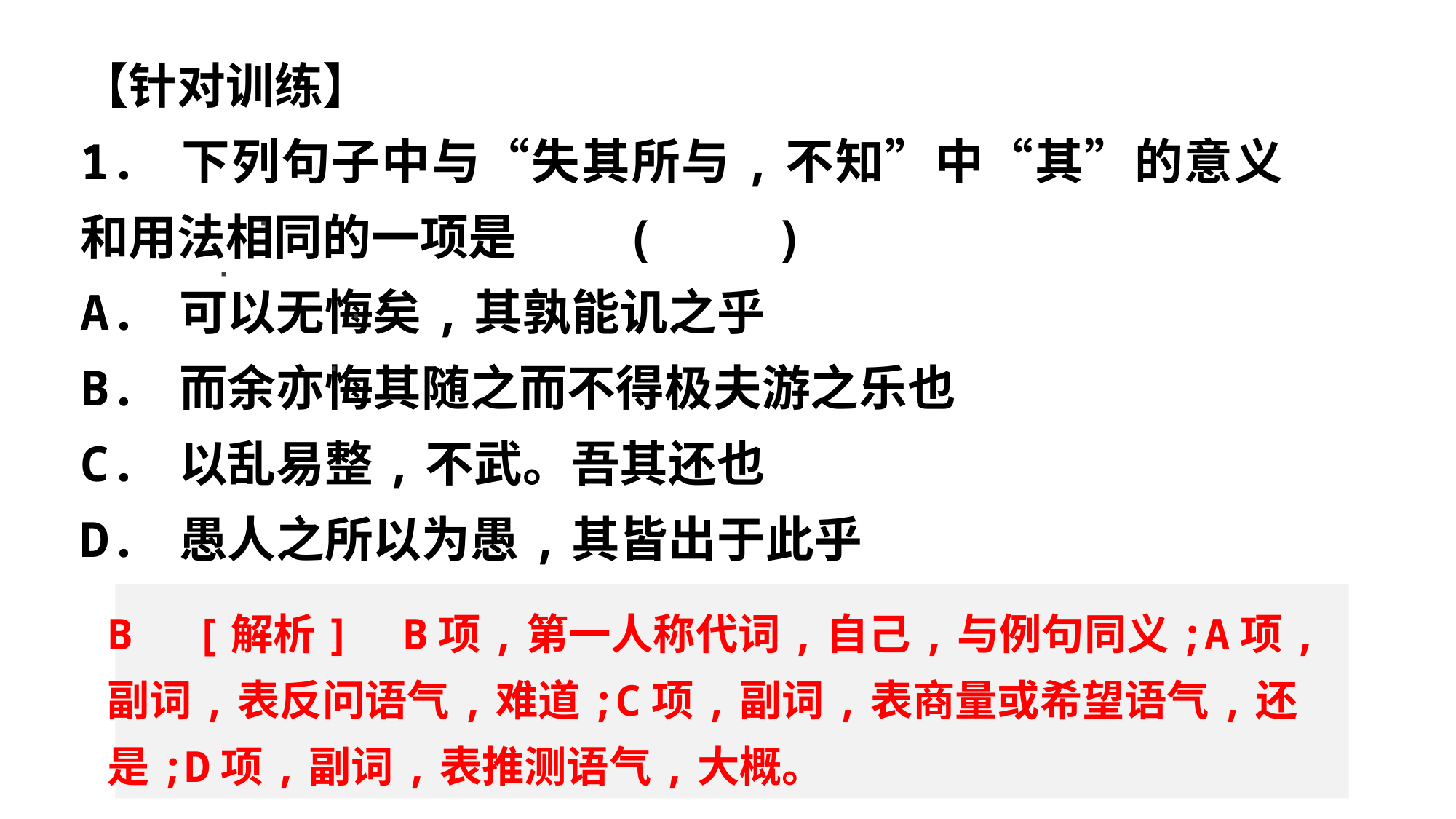

【针对训练】
1. 下列句子中与“失其所与,不知”中“其”的意义和用法相同的一项是	(　　)
A. 可以无悔矣,其孰能讥之乎
B. 而余亦悔其随之而不得极夫游之乐也
C. 以乱易整,不武。吾其还也
D. 愚人之所以为愚,其皆出于此乎
·
·
·
·

B　[解析]  B项,第一人称代词,自己,与例句同义;A项,副词,表反问语气,难道;C项,副词,表商量或希望语气,还是;D项,副词,表推测语气,大概。